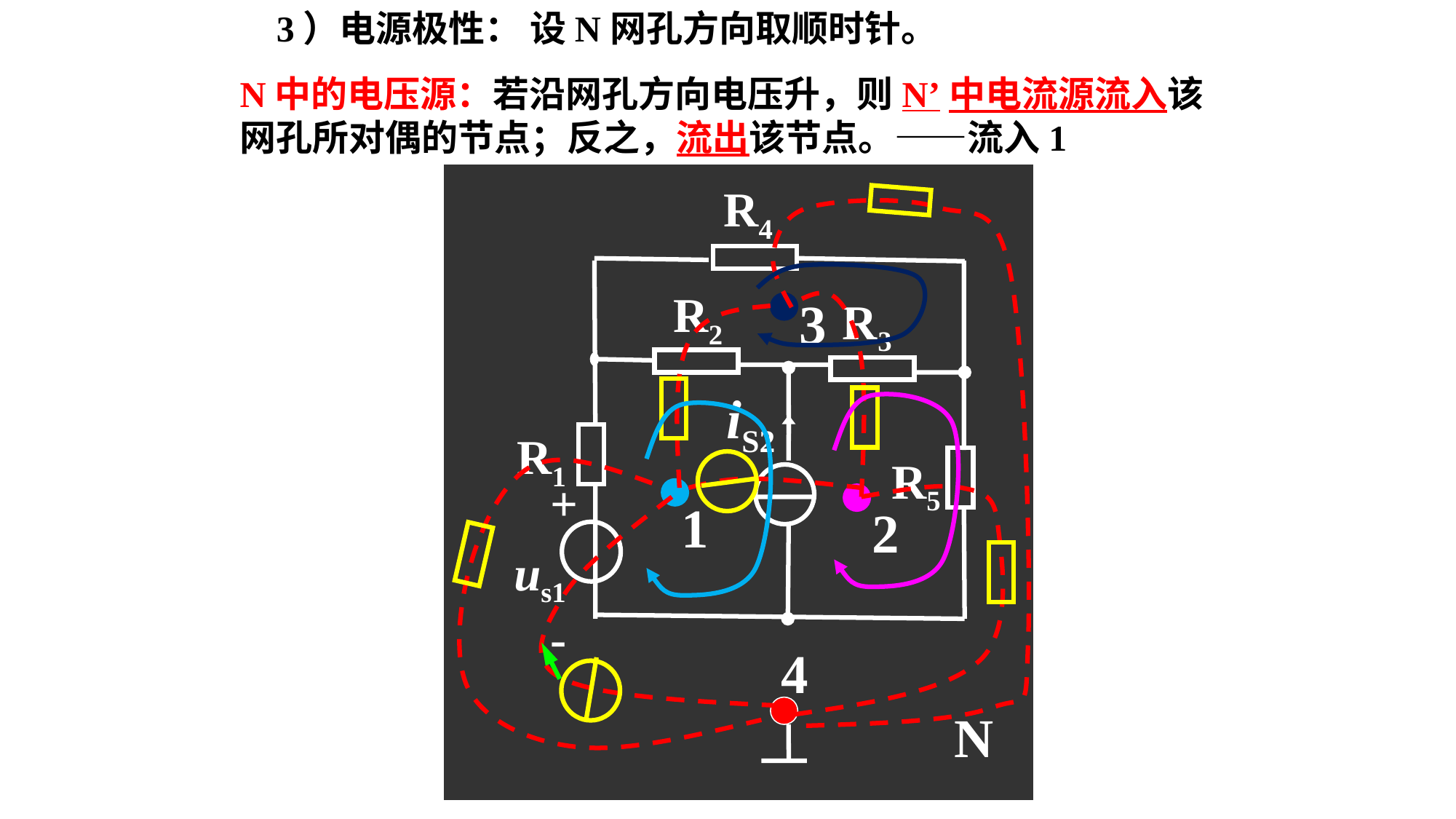

（3）电源极性： 设N网孔方向取顺时针。
N中的电压源：若沿网孔方向电压升，则N’中电流源流入该网孔所对偶的节点；反之，流出该节点。——流入1

R4

R2
3
R3

iS2

R1

R5

   +
us1
   -

1
2

4

N